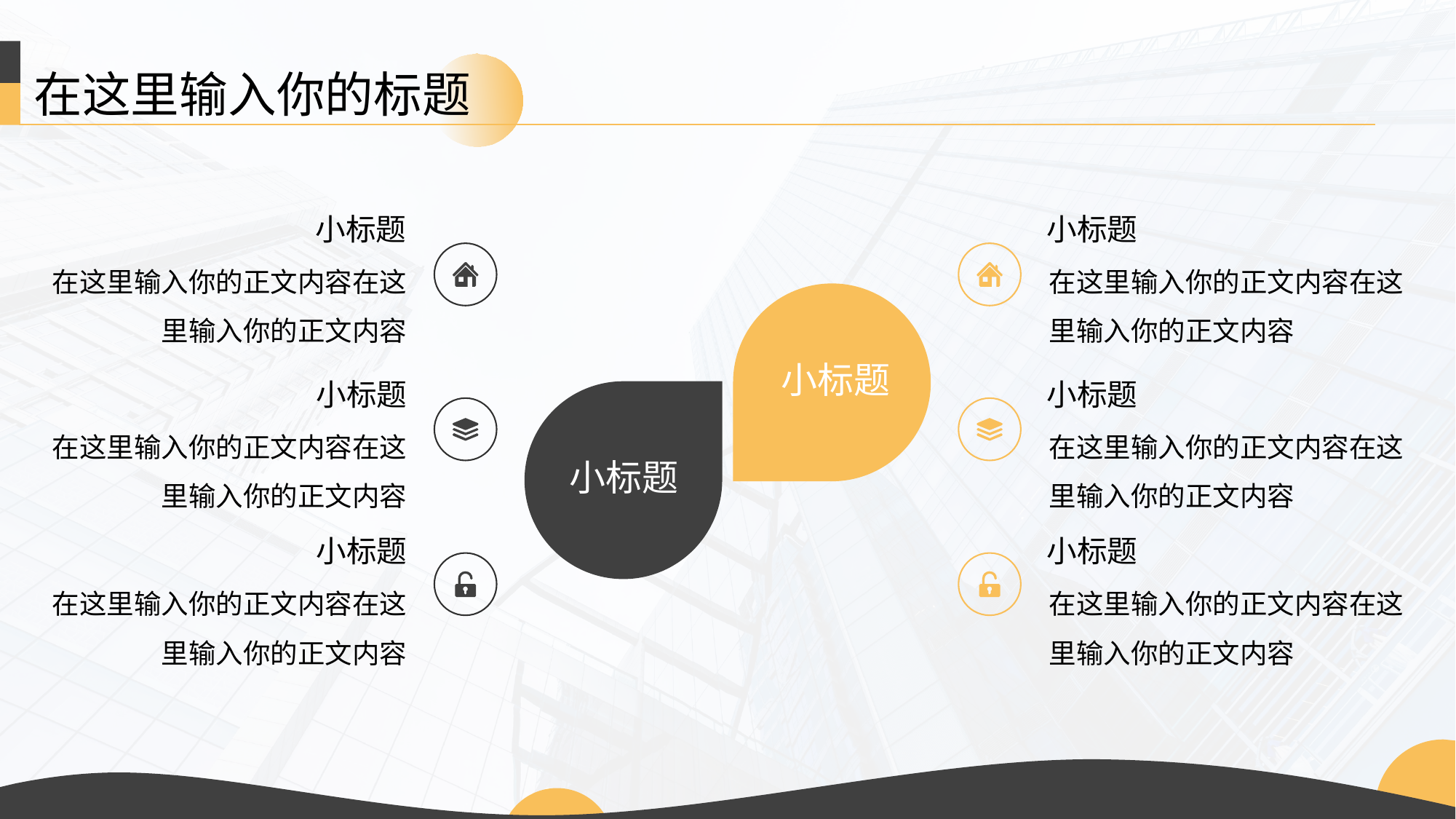

在这里输入你的标题
小标题
小标题
在这里输入你的正文内容在这里输入你的正文内容

在这里输入你的正文内容在这里输入你的正文内容

小标题

小标题
小标题
小标题

在这里输入你的正文内容在这里输入你的正文内容
在这里输入你的正文内容在这里输入你的正文内容

小标题
小标题

在这里输入你的正文内容在这里输入你的正文内容
在这里输入你的正文内容在这里输入你的正文内容